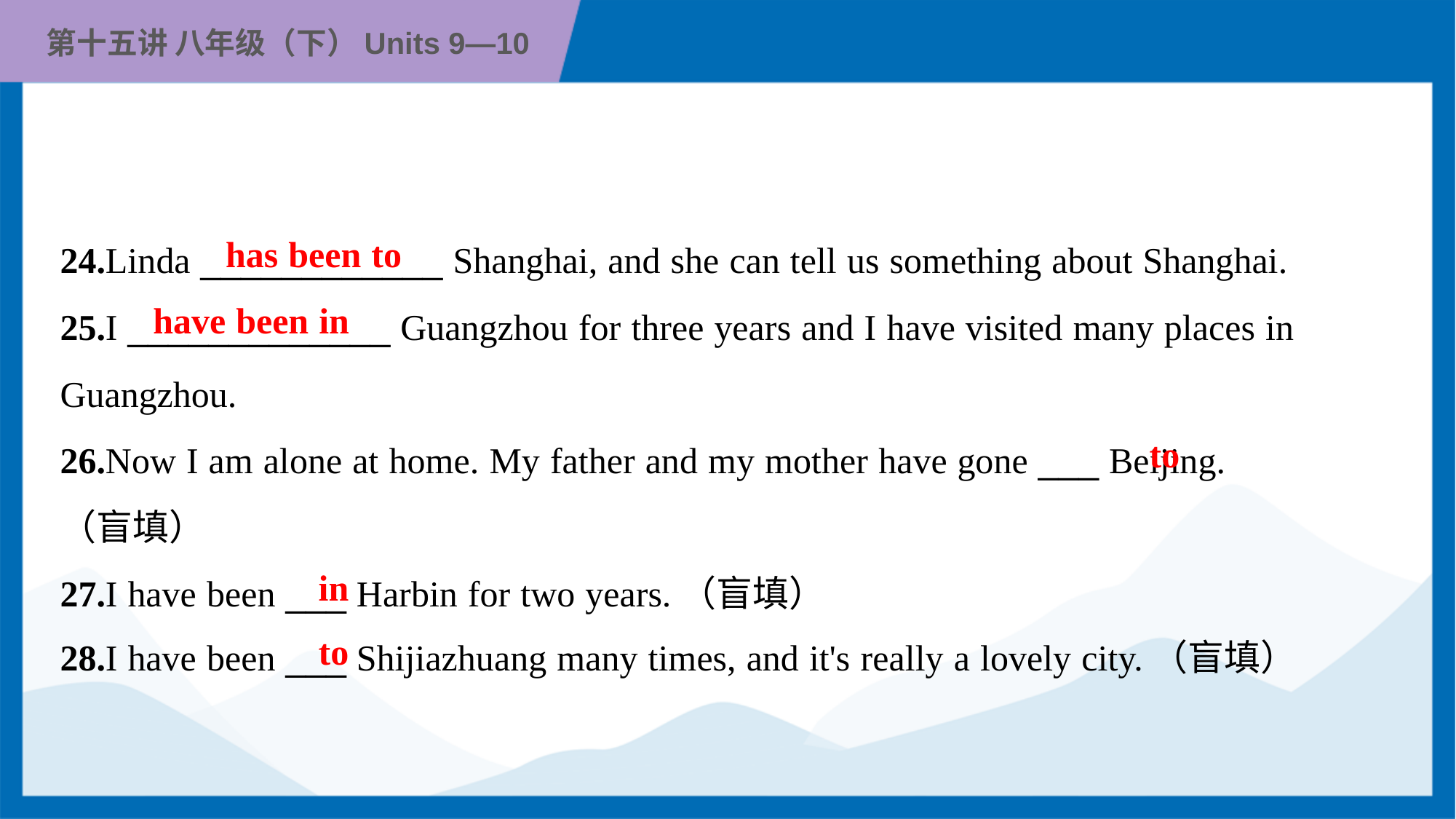

has been to
24.Linda ____________ Shanghai, and she can tell us something about Shanghai.
25.I _____________ Guangzhou for three years and I have visited many places in
Guangzhou.
26.Now I am alone at home. My father and my mother have gone ___ Beijing.
（盲填）
27.I have been ___ Harbin for two years.（盲填）
28.I have been ___ Shijiazhuang many times, and it's really a lovely city.（盲填）
have been in
to
in
to